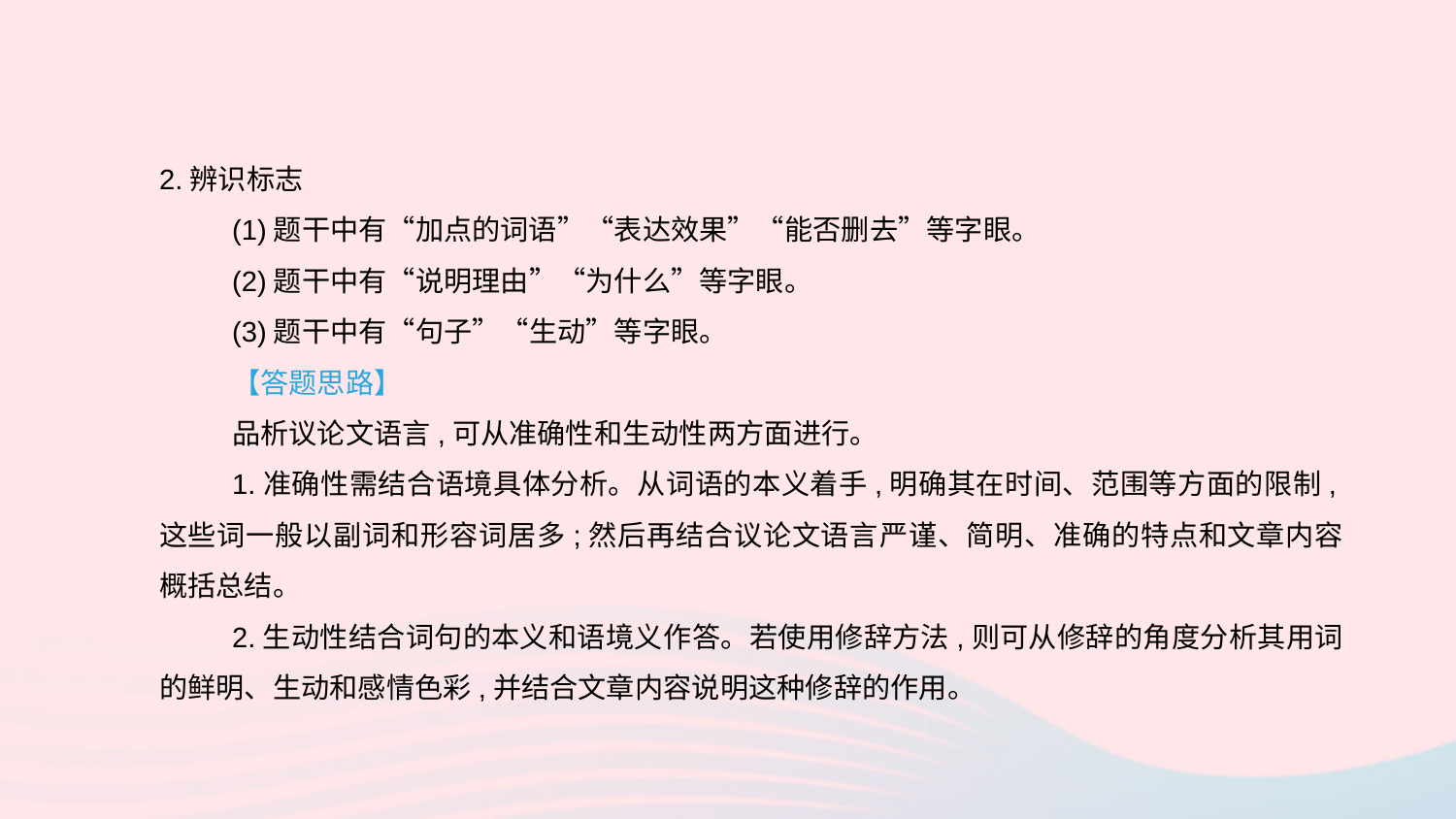

2.辨识标志
(1)题干中有“加点的词语”“表达效果”“能否删去”等字眼。
(2)题干中有“说明理由”“为什么”等字眼。
(3)题干中有“句子”“生动”等字眼。
【答题思路】
品析议论文语言,可从准确性和生动性两方面进行。
1.准确性需结合语境具体分析。从词语的本义着手,明确其在时间、范围等方面的限制,这些词一般以副词和形容词居多;然后再结合议论文语言严谨、简明、准确的特点和文章内容概括总结。
2.生动性结合词句的本义和语境义作答。若使用修辞方法,则可从修辞的角度分析其用词的鲜明、生动和感情色彩,并结合文章内容说明这种修辞的作用。